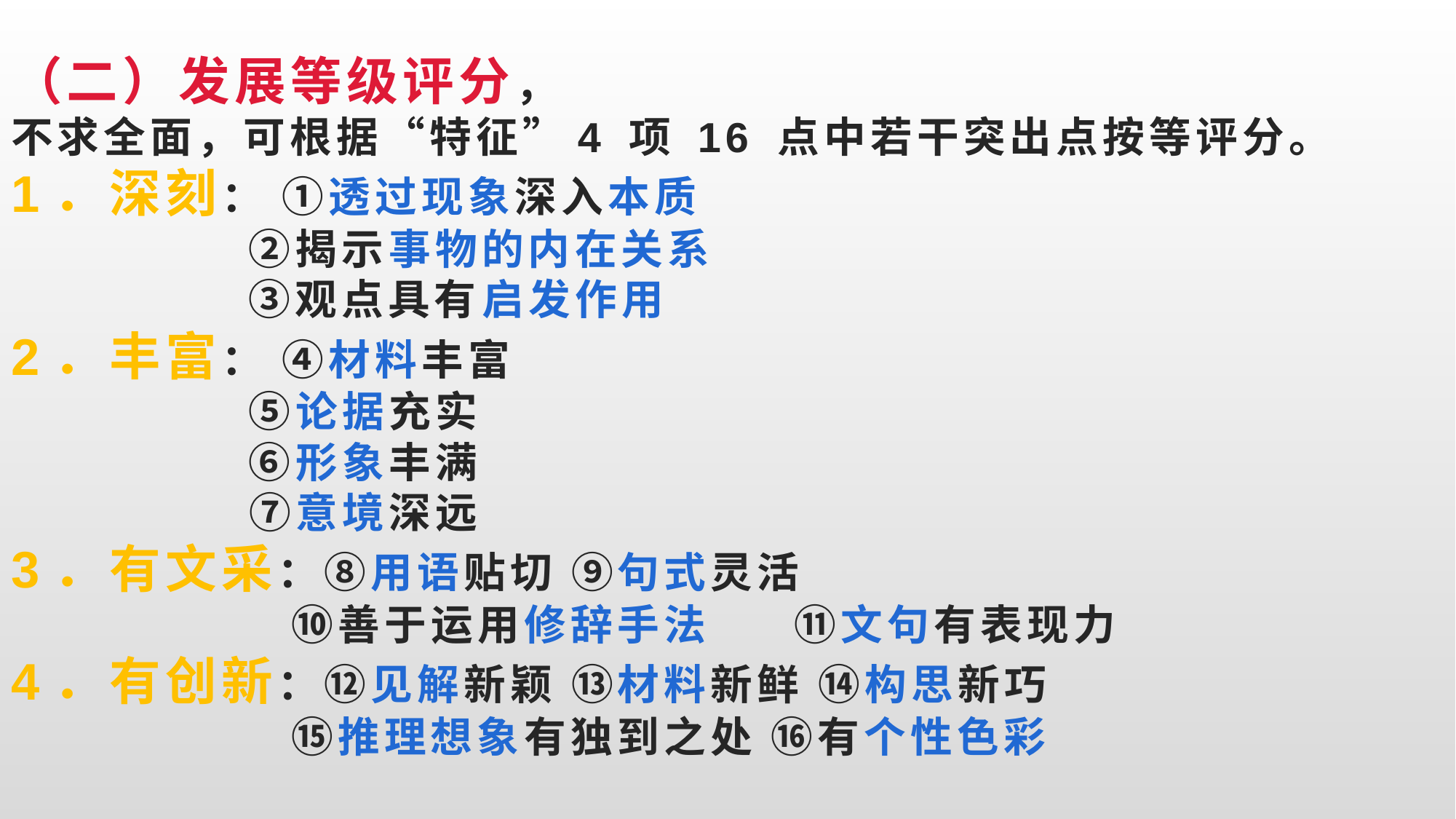

# （二）发展等级评分， 不求全面，可根据“特征”4 项 16 点中若干突出点按等评分。 1．深刻： ①透过现象深入本质 ②揭示事物的内在关系 ③观点具有启发作用 2．丰富： ④材料丰富 ⑤论据充实 ⑥形象丰满 ⑦意境深远 3．有文采：⑧用语贴切 ⑨句式灵活 ⑩善于运用修辞手法      ⑪文句有表现力 4．有创新：⑫见解新颖 ⑬材料新鲜 ⑭构思新巧 ⑮推理想象有独到之处 ⑯有个性色彩